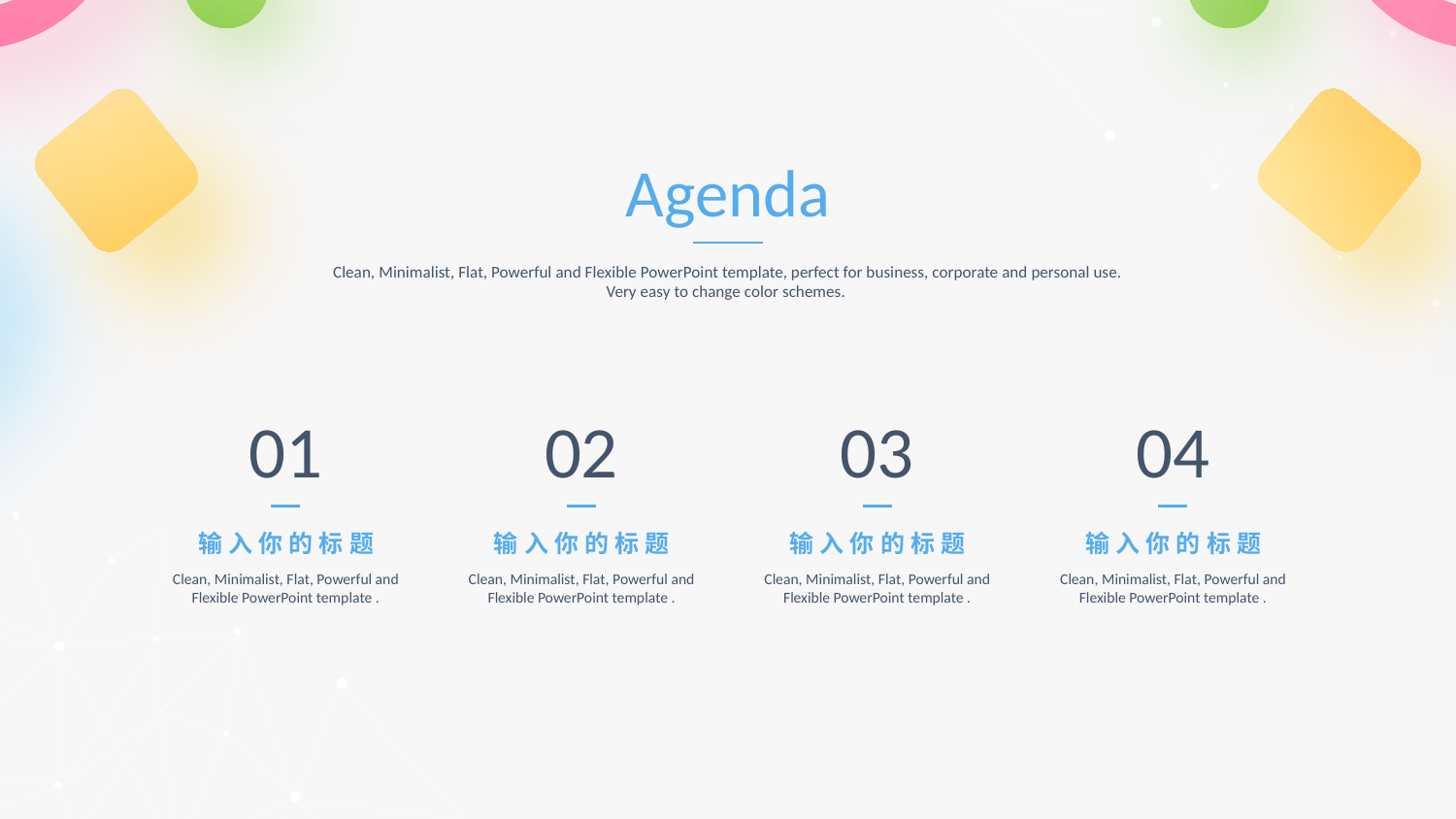

Agenda
e7d195523061f1c0cef09ac28eaae964ec9988a5cce77c8b8C1E4685C6E6B40CD7615480512384A61EE159C6FE0045D14B61E85D0A95589D558B81FFC809322ACC20DC2254D928200A3EA0841B8B1814961BE795024DFDEF45878460D5EEC04B3DB4C246007153409DEDE37CA726A66AF19B77CE744E11CADCFB09B3408DEC1F688348922E38CCEE
Clean, Minimalist, Flat, Powerful and Flexible PowerPoint template, perfect for business, corporate and personal use. Very easy to change color schemes.
01
02
03
04

输入你的标题
输入你的标题
输入你的标题
输入你的标题
Clean, Minimalist, Flat, Powerful and Flexible PowerPoint template .
Clean, Minimalist, Flat, Powerful and Flexible PowerPoint template .
Clean, Minimalist, Flat, Powerful and Flexible PowerPoint template .
Clean, Minimalist, Flat, Powerful and Flexible PowerPoint template .